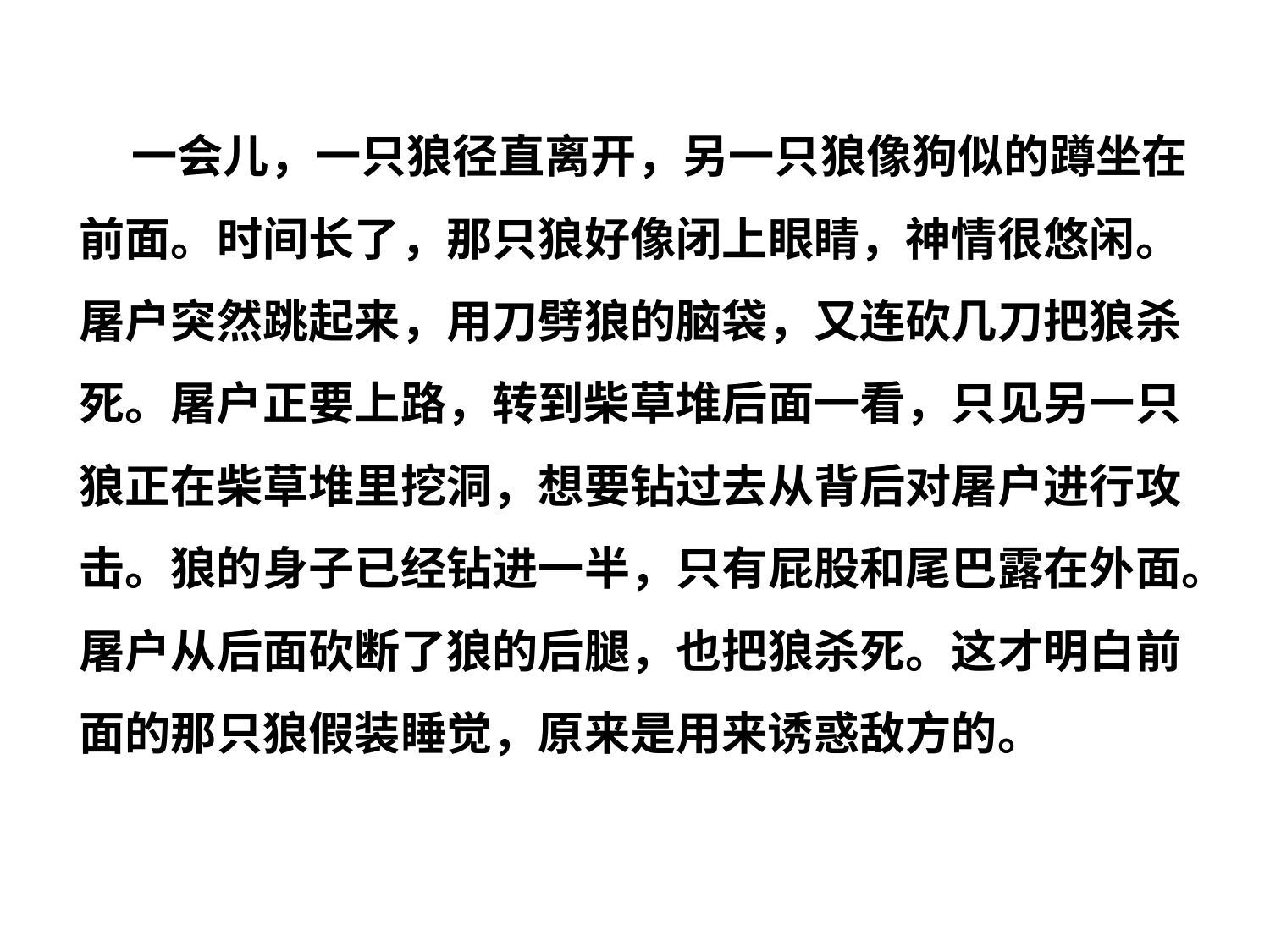

一会儿，一只狼径直离开，另一只狼像狗似的蹲坐在前面。时间长了，那只狼好像闭上眼睛，神情很悠闲。屠户突然跳起来，用刀劈狼的脑袋，又连砍几刀把狼杀死。屠户正要上路，转到柴草堆后面一看，只见另一只狼正在柴草堆里挖洞，想要钻过去从背后对屠户进行攻击。狼的身子已经钻进一半，只有屁股和尾巴露在外面。屠户从后面砍断了狼的后腿，也把狼杀死。这才明白前面的那只狼假装睡觉，原来是用来诱惑敌方的。